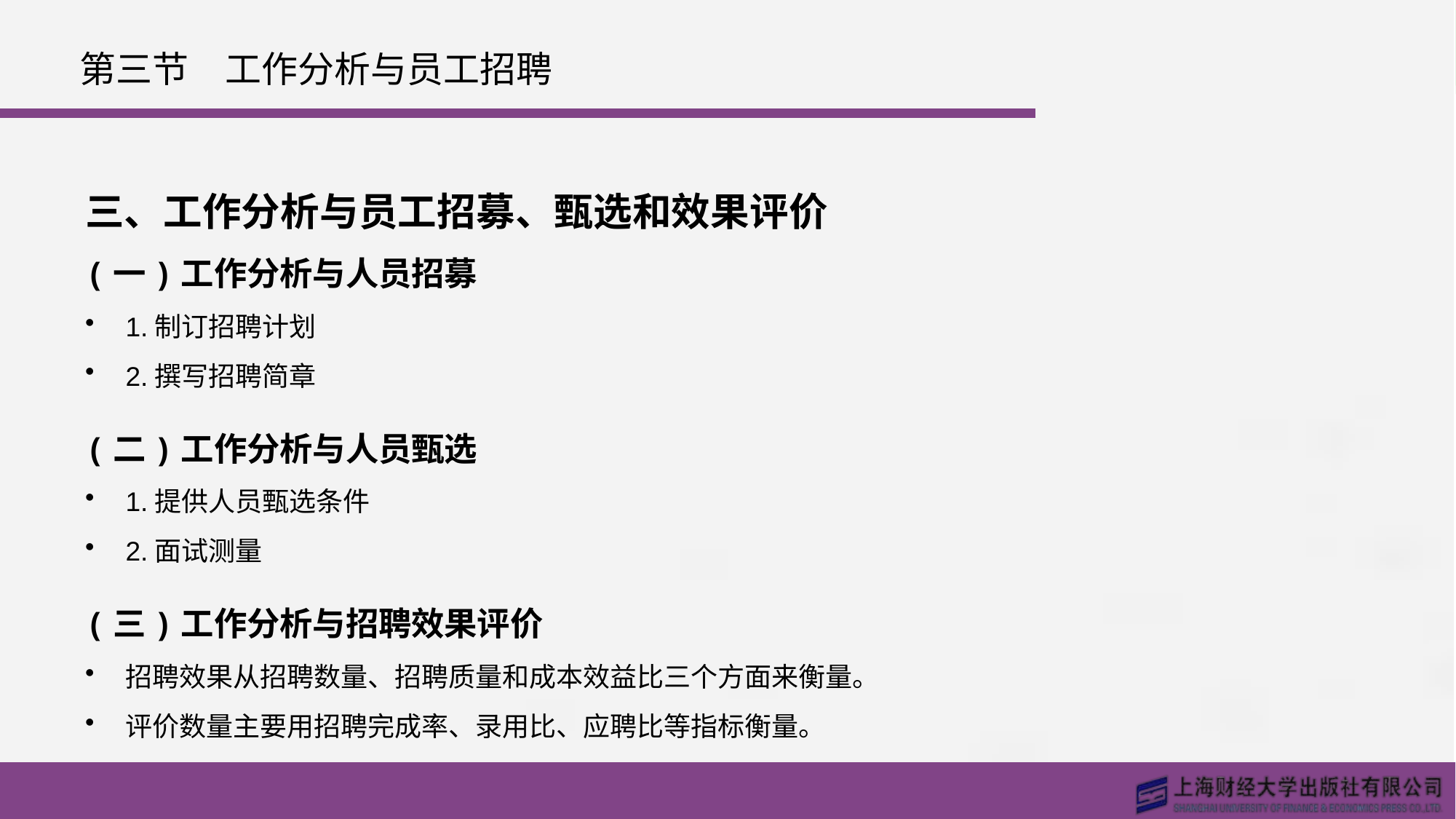

# 第三节　工作分析与员工招聘
三、工作分析与员工招募、甄选和效果评价
(一)工作分析与人员招募
1.制订招聘计划
2.撰写招聘简章
(二)工作分析与人员甄选
1.提供人员甄选条件
2.面试测量
(三)工作分析与招聘效果评价
招聘效果从招聘数量、招聘质量和成本效益比三个方面来衡量。
评价数量主要用招聘完成率、录用比、应聘比等指标衡量。